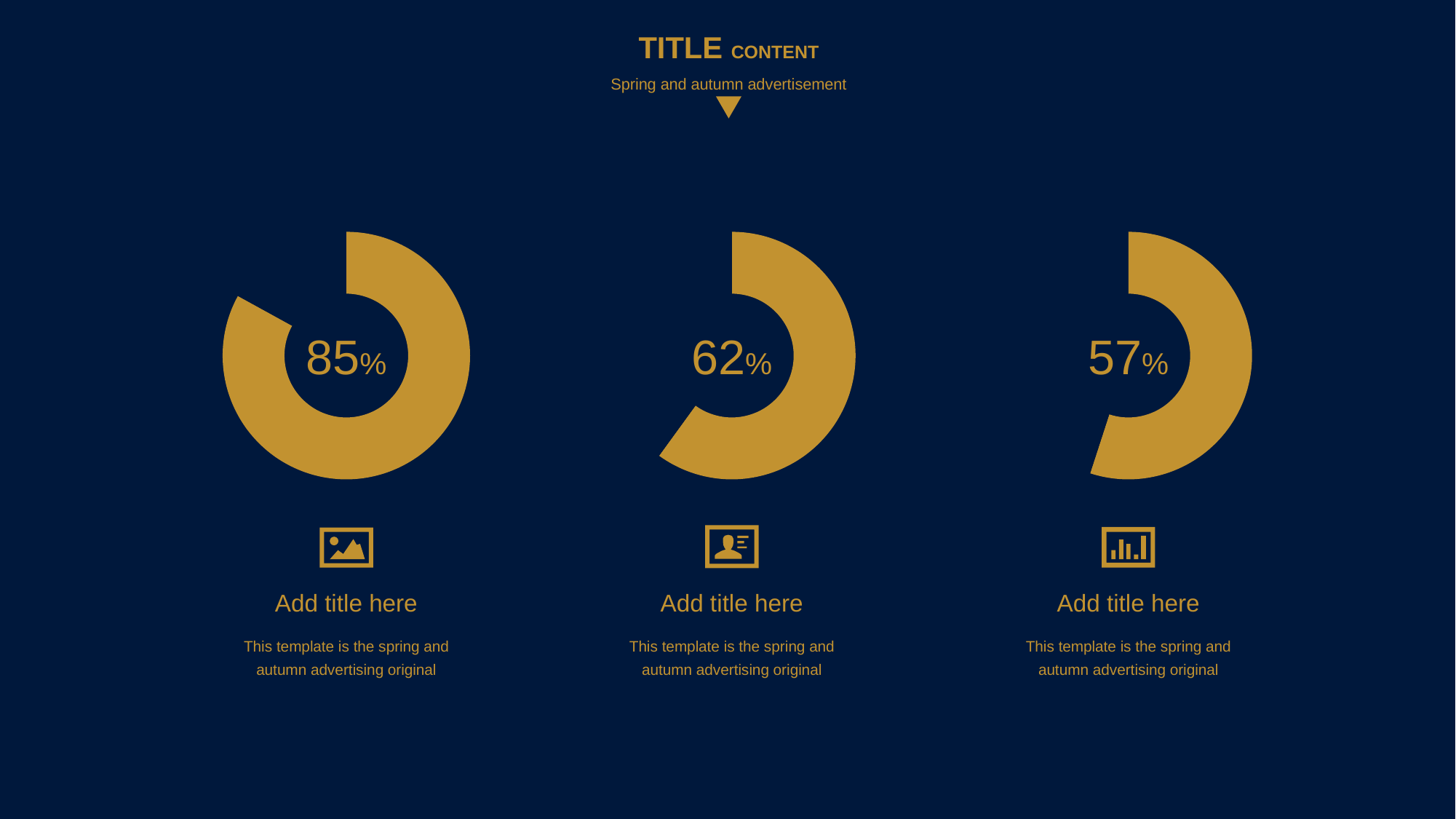

TITLE CONTENT
Spring and autumn advertisement

### Chart

| Category | 销售额 |
|---|---|
| 第一季度 | 83.0 |
| 第二季度 | 17.0 |
85%

### Chart

| Category | 销售额 |
|---|---|
| 第一季度 | 6.0 |
| 第二季度 | 4.0 |
62%

### Chart

| Category | 销售额 |
|---|---|
| 第一季度 | 55.0 |
| 第二季度 | 45.0 |
57%

Add title here
Add title here
Add title here
This template is the spring and autumn advertising original
This template is the spring and autumn advertising original
This template is the spring and autumn advertising original